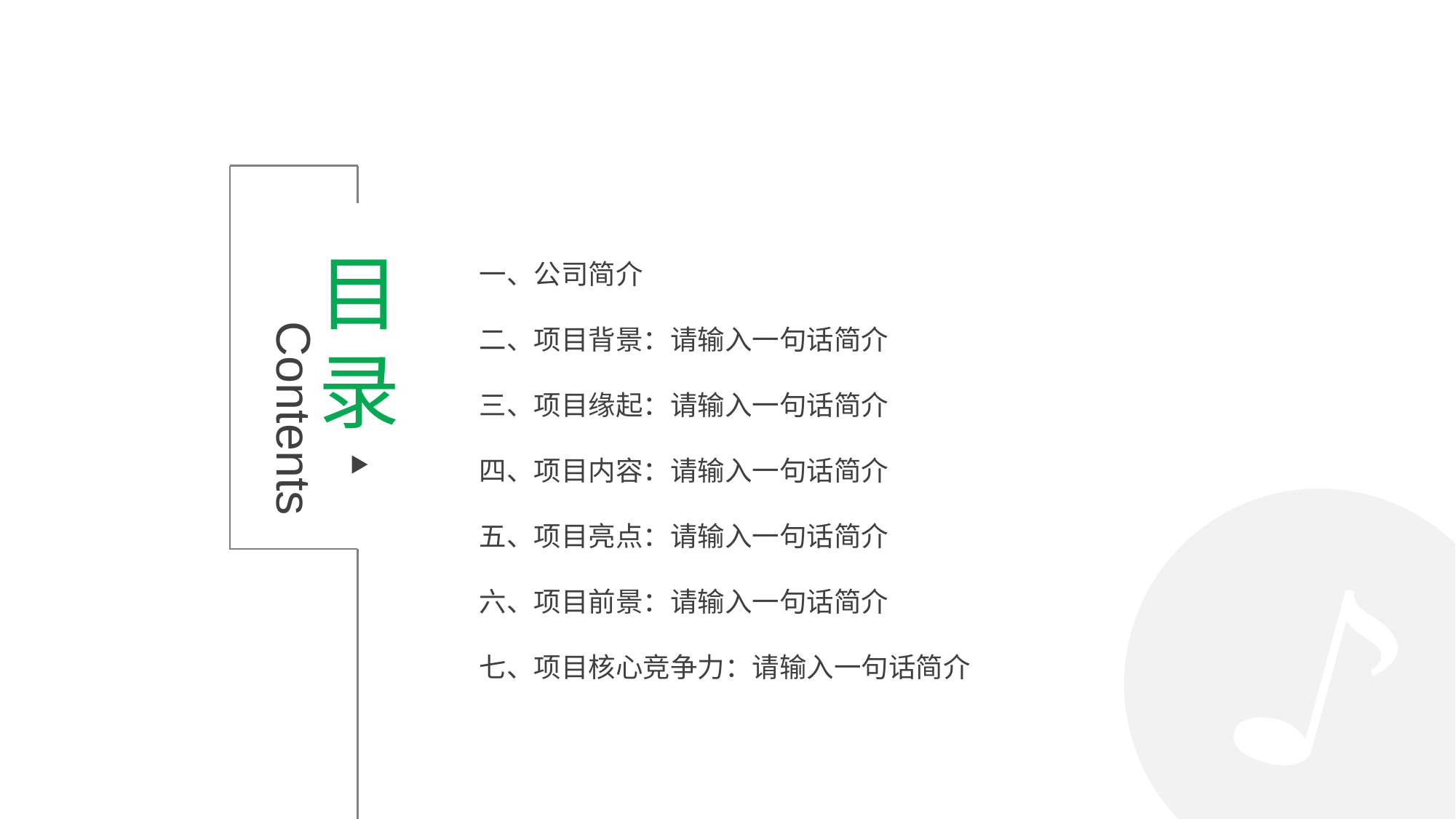

一、公司简介
二、项目背景：请输入一句话简介
三、项目缘起：请输入一句话简介
四、项目内容：请输入一句话简介
五、项目亮点：请输入一句话简介
六、项目前景：请输入一句话简介
七、项目核心竞争力：请输入一句话简介
目录
Contents